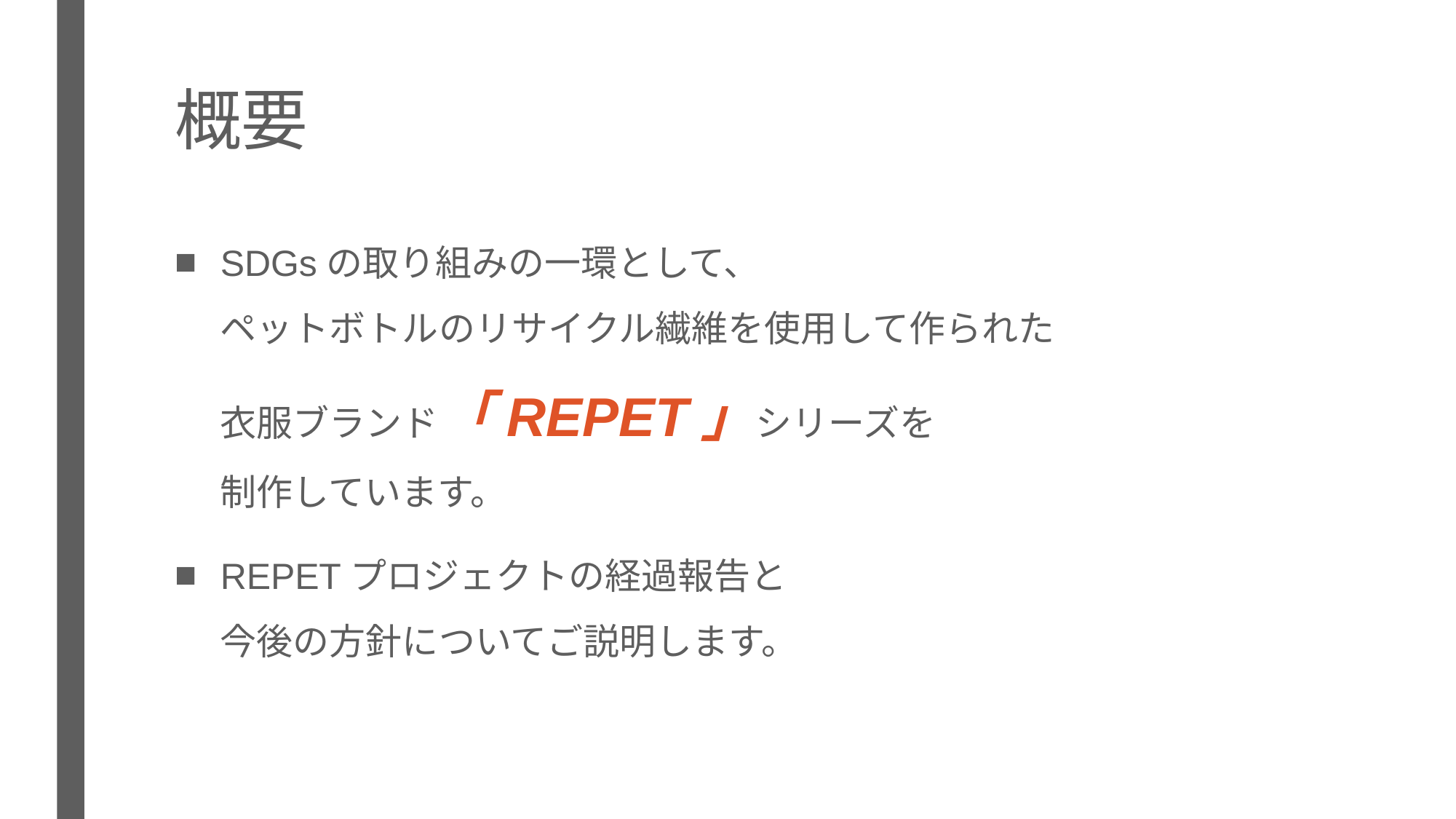

# 概要
SDGsの取り組みの一環として、
ペットボトルのリサイクル繊維を使用して作られた
衣服ブランド「REPET」シリーズを
制作しています。
REPETプロジェクトの経過報告と
今後の方針についてご説明します。